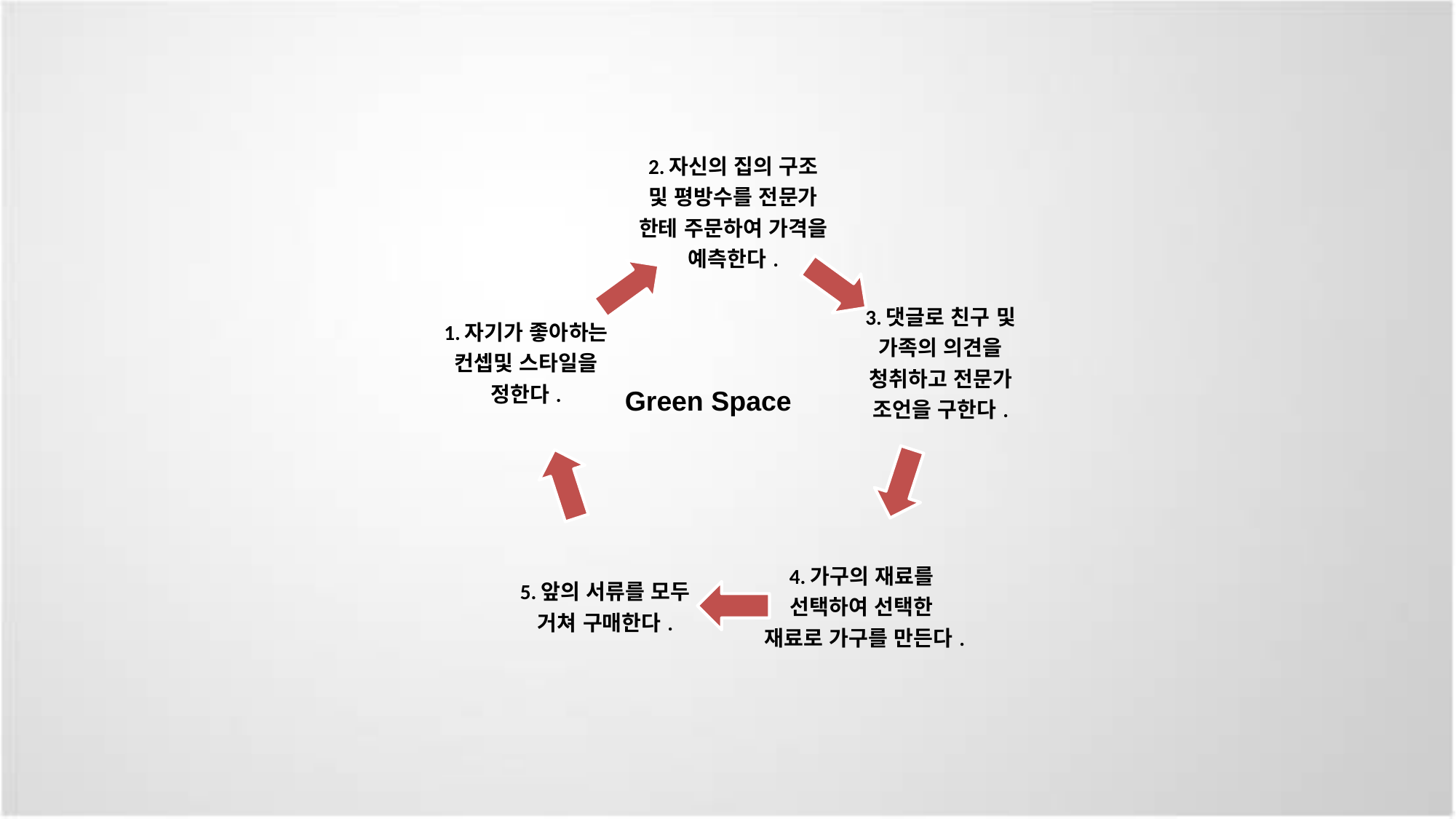

2.자신의 집의 구조 및 평방수를 전문가 한테 주문하여 가격을 예측한다.
3.댓글로 친구 및 가족의 의견을 청취하고 전문가 조언을 구한다.
4.가구의 재료를 선택하여 선택한 재료로 가구를 만든다.
5.앞의 서류를 모두 거쳐 구매한다.
1.자기가 좋아하는 컨셉및 스타일을 정한다.
Green Space